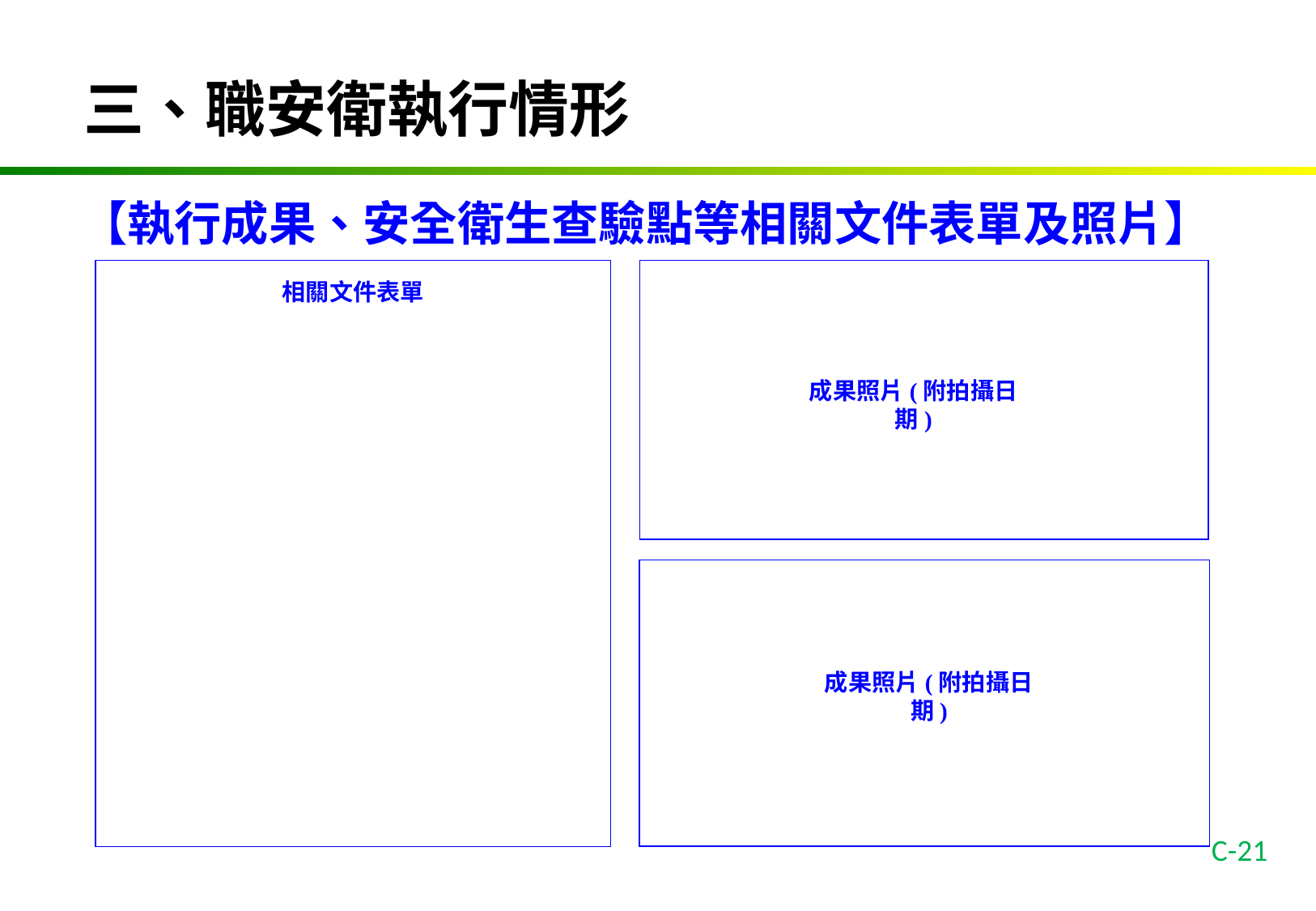

三、職安衛執行情形

【執行成果、安全衛生查驗點等相關文件表單及照片】

相關文件表單
成果照片(附拍攝日期)

成果照片(附拍攝日期)
C-21